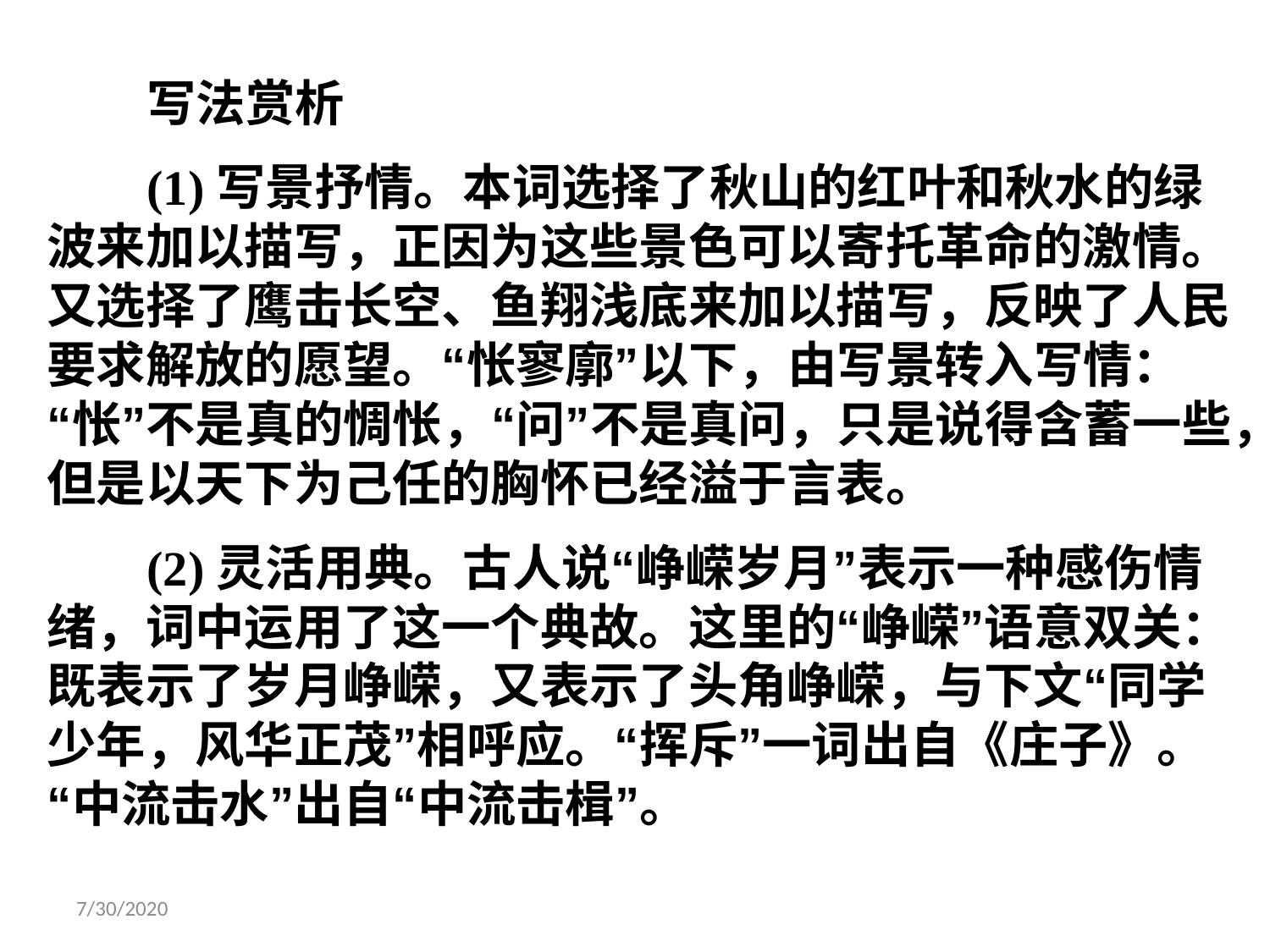

写法赏析
(1)写景抒情。本词选择了秋山的红叶和秋水的绿波来加以描写，正因为这些景色可以寄托革命的激情。又选择了鹰击长空、鱼翔浅底来加以描写，反映了人民要求解放的愿望。“怅寥廓”以下，由写景转入写情：“怅”不是真的惆怅，“问”不是真问，只是说得含蓄一些，但是以天下为己任的胸怀已经溢于言表。
(2)灵活用典。古人说“峥嵘岁月”表示一种感伤情绪，词中运用了这一个典故。这里的“峥嵘”语意双关：既表示了岁月峥嵘，又表示了头角峥嵘，与下文“同学少年，风华正茂”相呼应。“挥斥”一词出自《庄子》。“中流击水”出自“中流击楫”。
7/30/2020